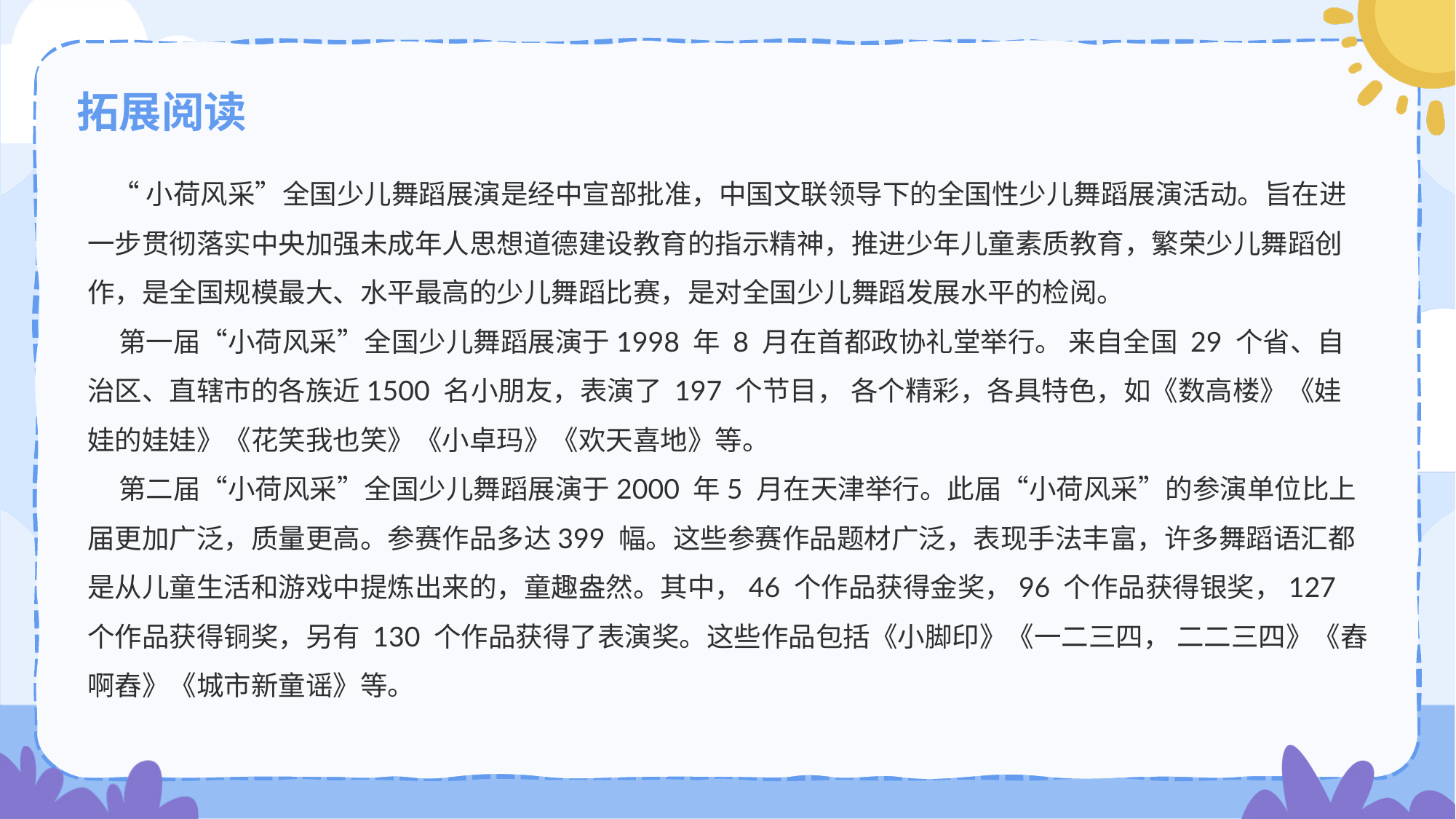

拓展阅读
    “小荷风采”全国少儿舞蹈展演是经中宣部批准，中国文联领导下的全国性少儿舞蹈展演活动。旨在进一步贯彻落实中央加强未成年人思想道德建设教育的指示精神，推进少年儿童素质教育，繁荣少儿舞蹈创作，是全国规模最大、水平最高的少儿舞蹈比赛，是对全国少儿舞蹈发展水平的检阅。
    第一届“小荷风采”全国少儿舞蹈展演于1998 年 8 月在首都政协礼堂举行。 来自全国 29 个省、自治区、直辖市的各族近1500 名小朋友，表演了 197 个节目， 各个精彩，各具特色，如《数高楼》《娃娃的娃娃》《花笑我也笑》《小卓玛》《欢天喜地》等。
    第二届“小荷风采”全国少儿舞蹈展演于2000 年5 月在天津举行。此届“小荷风采”的参演单位比上届更加广泛，质量更高。参赛作品多达399 幅。这些参赛作品题材广泛，表现手法丰富，许多舞蹈语汇都是从儿童生活和游戏中提炼出来的，童趣盎然。其中，46 个作品获得金奖，96 个作品获得银奖，127 个作品获得铜奖，另有 130 个作品获得了表演奖。这些作品包括《小脚印》《一二三四， 二二三四》《舂啊舂》《城市新童谣》等。